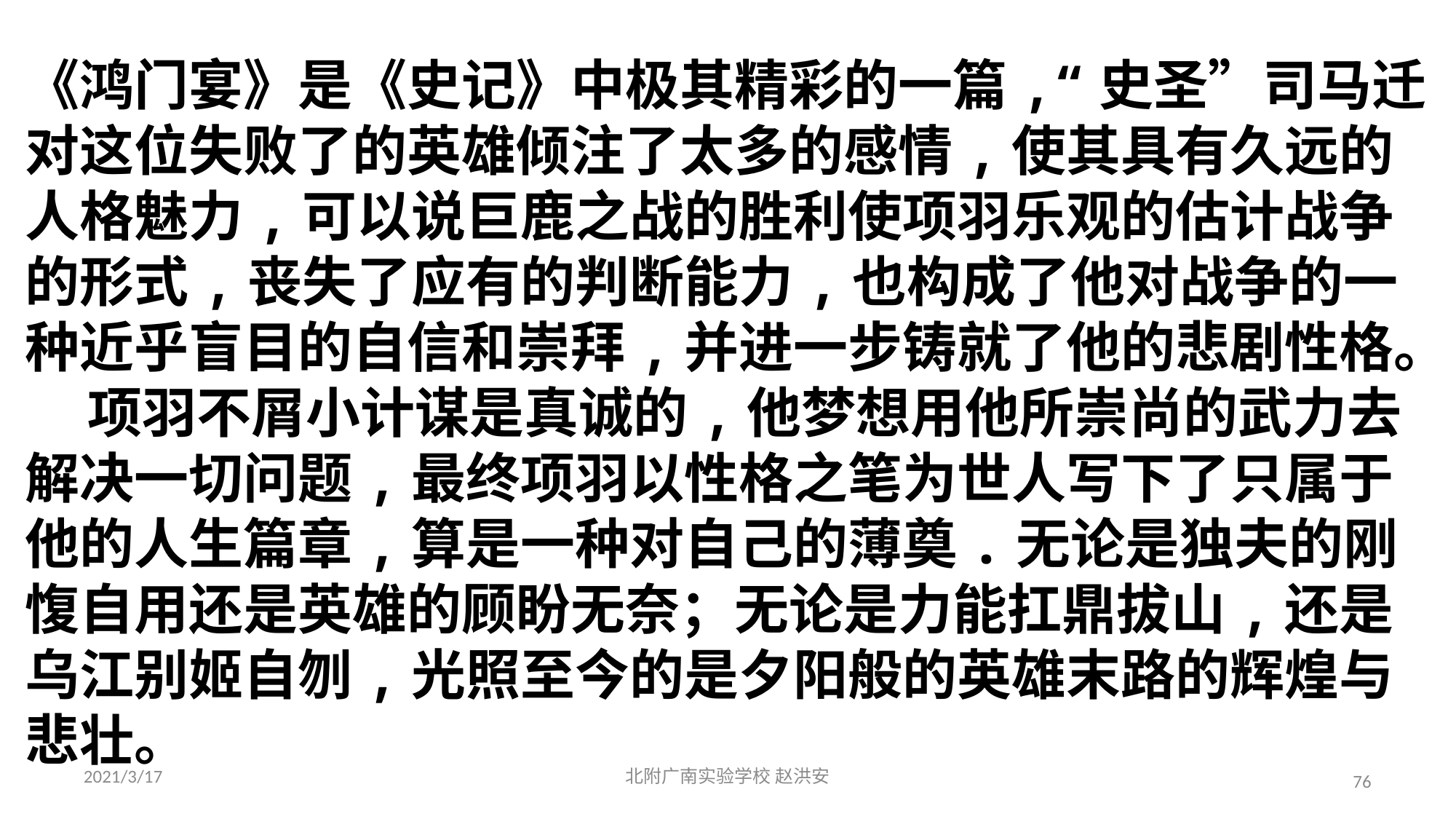

《鸿门宴》是《史记》中极其精彩的一篇,“史圣”司马迁对这位失败了的英雄倾注了太多的感情,使其具有久远的人格魅力,可以说巨鹿之战的胜利使项羽乐观的估计战争的形式,丧失了应有的判断能力,也构成了他对战争的一种近乎盲目的自信和崇拜,并进一步铸就了他的悲剧性格。
    项羽不屑小计谋是真诚的,他梦想用他所崇尚的武力去解决一切问题,最终项羽以性格之笔为世人写下了只属于他的人生篇章,算是一种对自己的薄奠.无论是独夫的刚愎自用还是英雄的顾盼无奈；无论是力能扛鼎拔山,还是乌江别姬自刎,光照至今的是夕阳般的英雄末路的辉煌与悲壮。
2021/3/17
北附广南实验学校 赵洪安
76